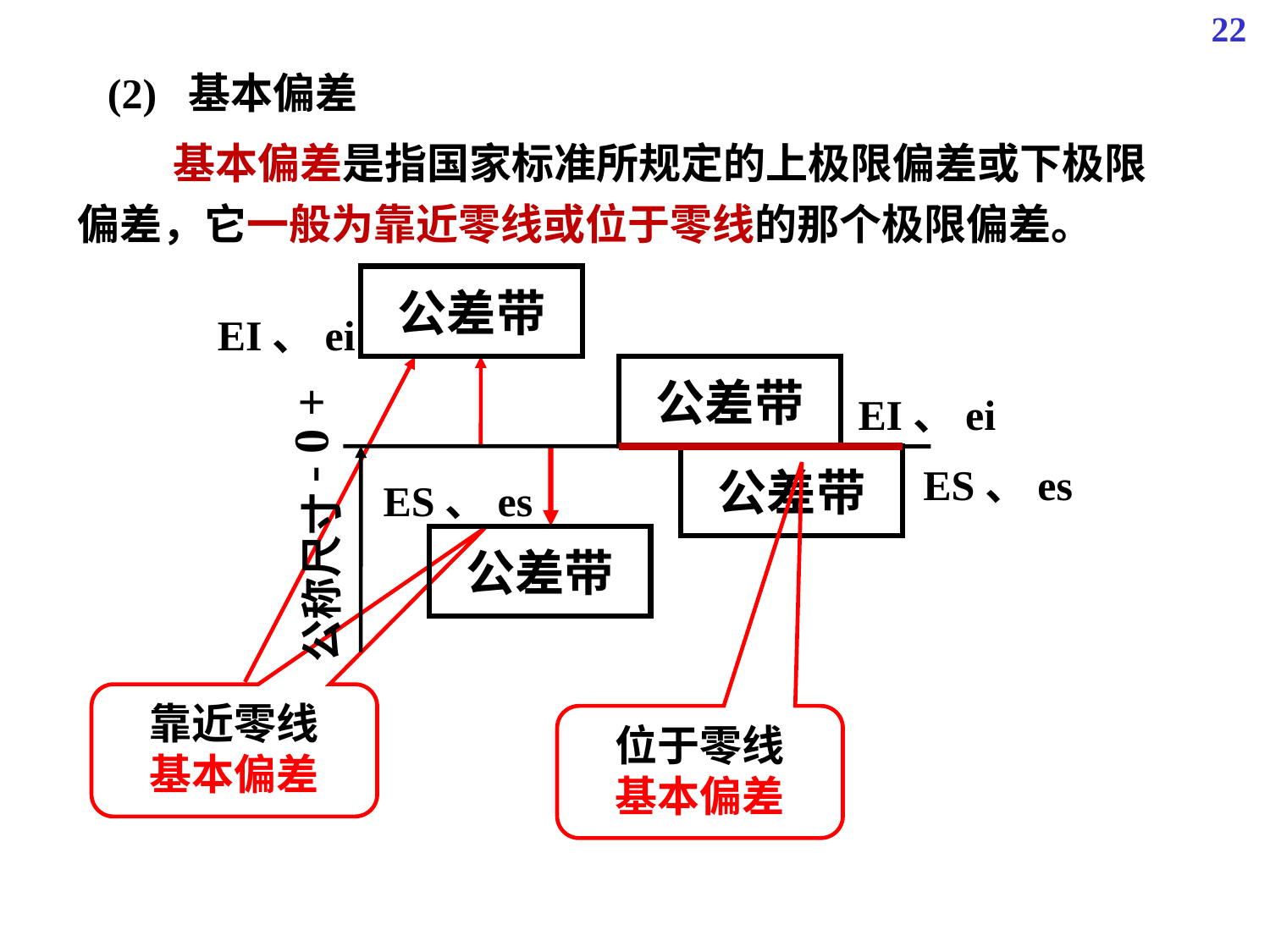

22
(2)  基本偏差
         基本偏差是指国家标准所规定的上极限偏差或下极限偏差，它一般为靠近零线或位于零线的那个极限偏差。
公差带
EI、ei
公差带

EI、ei
- 0 +
公差带

ES、es
ES、es
公差带
公称尺寸

靠近零线
基本偏差
位于零线
基本偏差